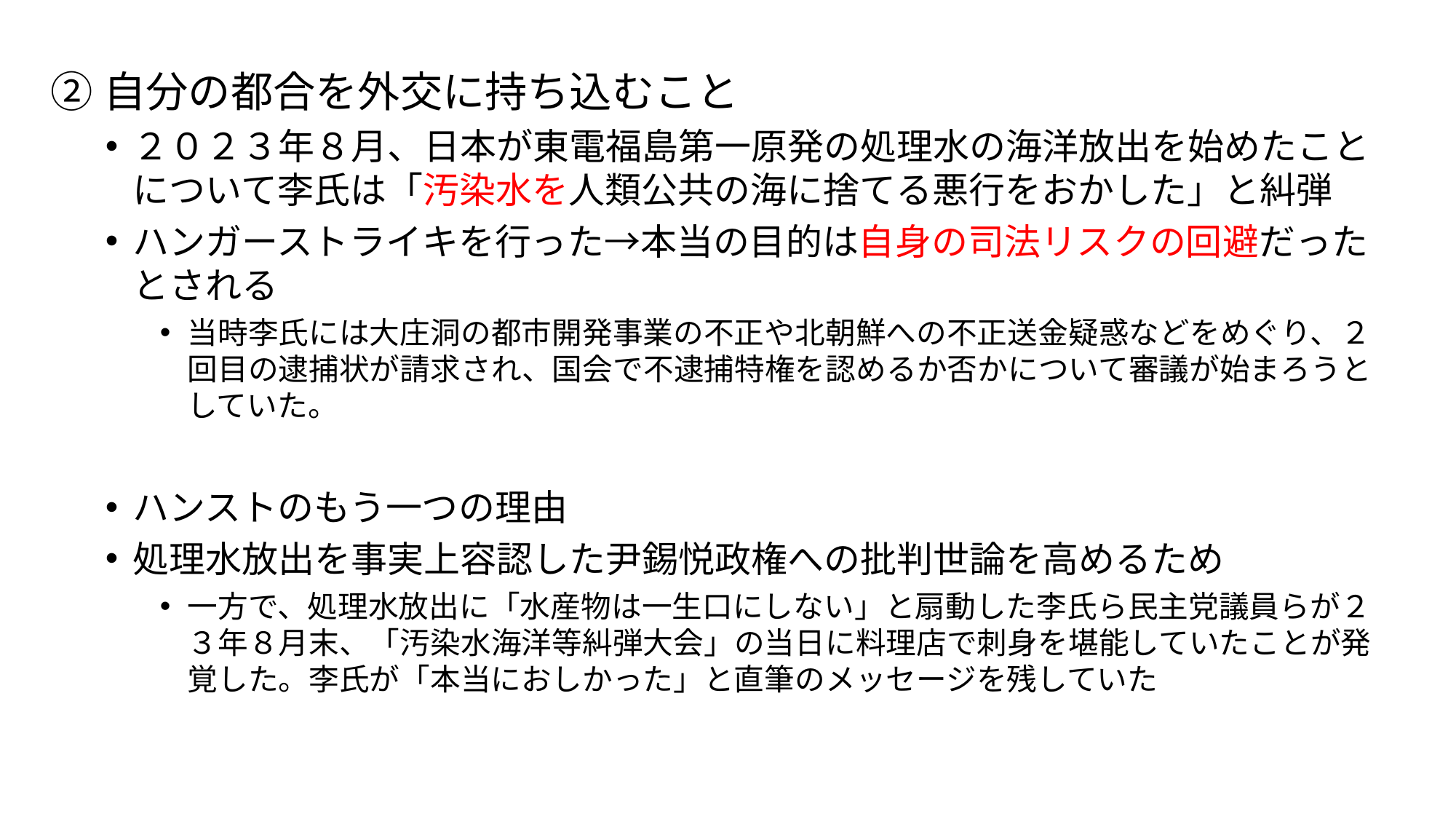

②自分の都合を外交に持ち込むこと
２０２３年８月、日本が東電福島第一原発の処理水の海洋放出を始めたことについて李氏は「汚染水を人類公共の海に捨てる悪行をおかした」と糾弾
ハンガーストライキを行った→本当の目的は自身の司法リスクの回避だったとされる
当時李氏には大庄洞の都市開発事業の不正や北朝鮮への不正送金疑惑などをめぐり、２回目の逮捕状が請求され、国会で不逮捕特権を認めるか否かについて審議が始まろうとしていた。

ハンストのもう一つの理由
処理水放出を事実上容認した尹錫悦政権への批判世論を高めるため
一方で、処理水放出に「水産物は一生口にしない」と扇動した李氏ら民主党議員らが２３年８月末、「汚染水海洋等糾弾大会」の当日に料理店で刺身を堪能していたことが発覚した。李氏が「本当におしかった」と直筆のメッセージを残していた